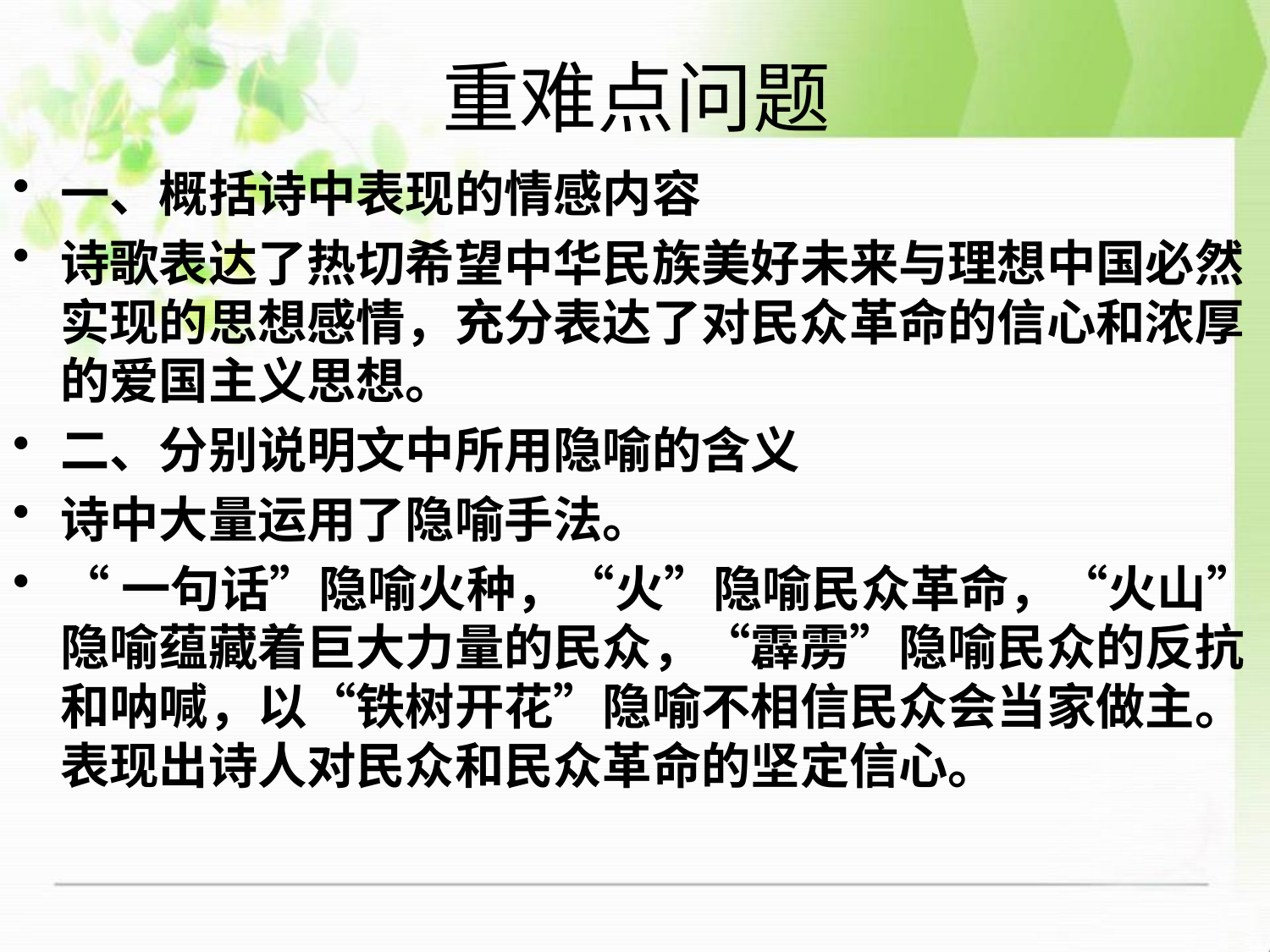

# 重难点问题
一、概括诗中表现的情感内容
诗歌表达了热切希望中华民族美好未来与理想中国必然实现的思想感情，充分表达了对民众革命的信心和浓厚的爱国主义思想。
二、分别说明文中所用隐喻的含义
诗中大量运用了隐喻手法。
“一句话”隐喻火种，“火”隐喻民众革命，“火山”隐喻蕴藏着巨大力量的民众，“霹雳”隐喻民众的反抗和呐喊，以“铁树开花”隐喻不相信民众会当家做主。表现出诗人对民众和民众革命的坚定信心。